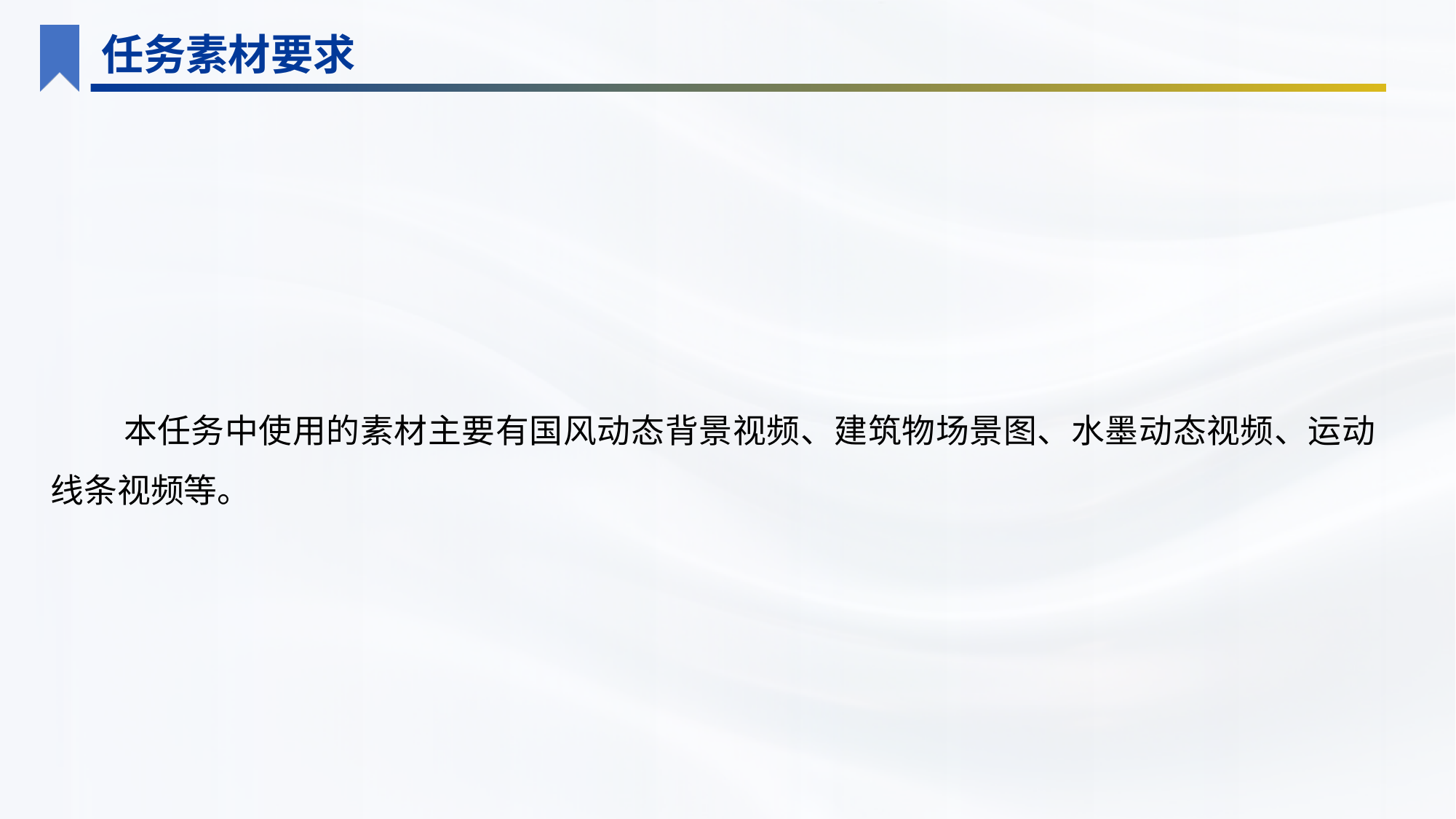

任务素材要求
本任务中使用的素材主要有国风动态背景视频、建筑物场景图、水墨动态视频、运动线条视频等。